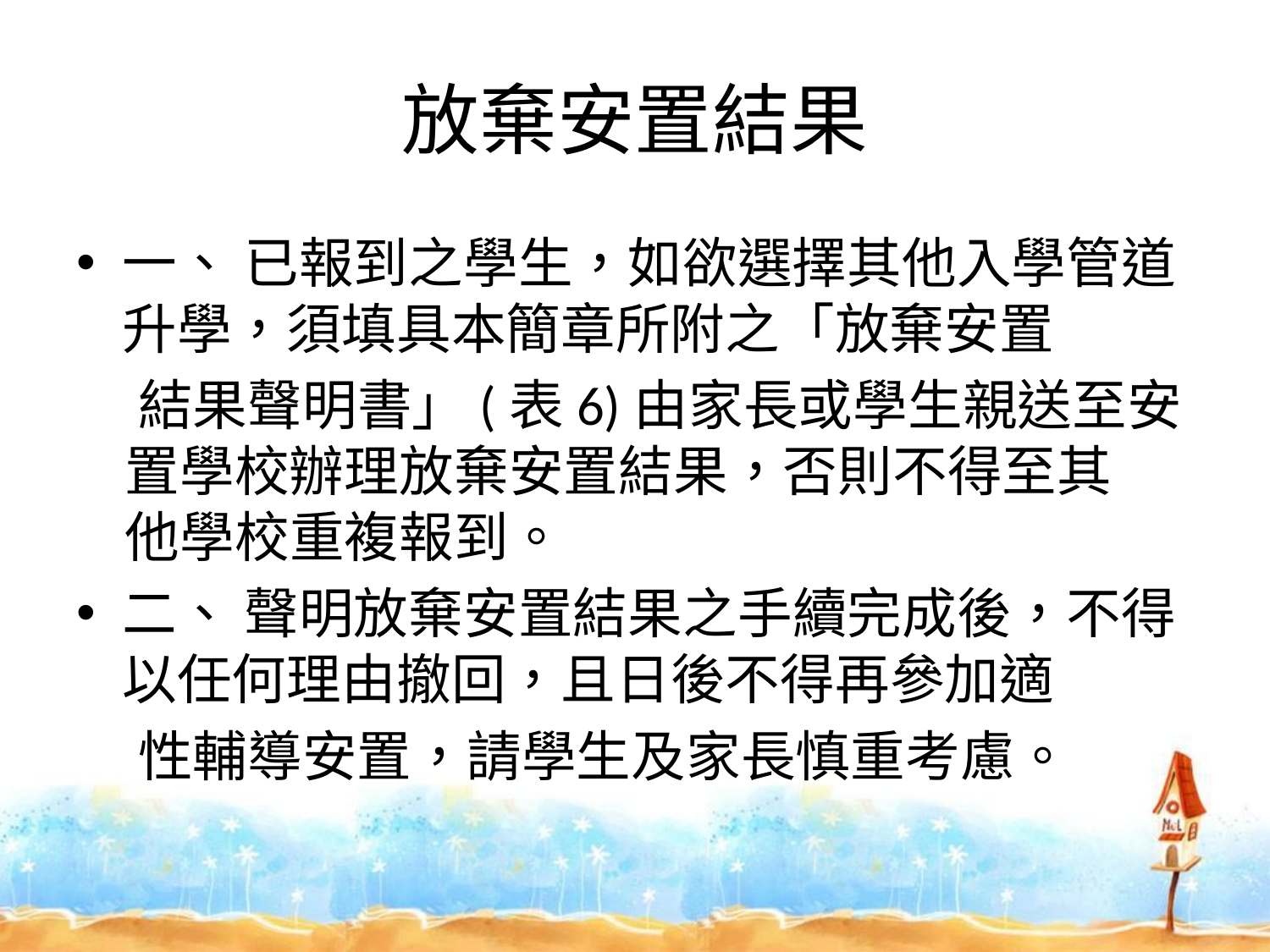

# 放棄安置結果
一、 已報到之學生，如欲選擇其他入學管道升學，須填具本簡章所附之「放棄安置
    結果聲明書」(表6)由家長或學生親送至安
    置學校辦理放棄安置結果，否則不得至其
    他學校重複報到。
二、 聲明放棄安置結果之手續完成後，不得以任何理由撤回，且日後不得再參加適
    性輔導安置，請學生及家長慎重考慮。